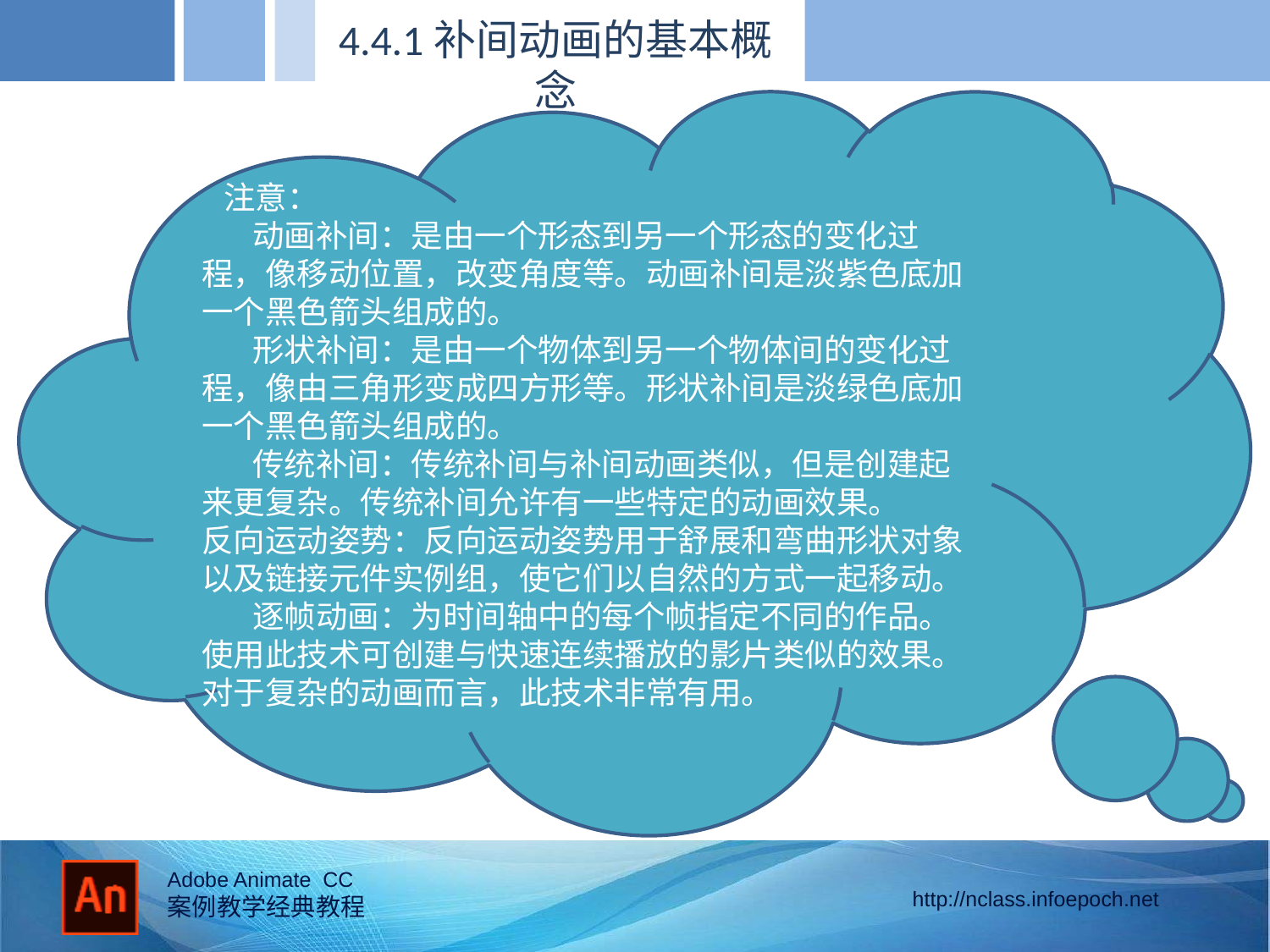

4.4.1补间动画的基本概念
  注意：
      动画补间：是由一个形态到另一个形态的变化过程，像移动位置，改变角度等。动画补间是淡紫色底加一个黑色箭头组成的。
      形状补间：是由一个物体到另一个物体间的变化过程，像由三角形变成四方形等。形状补间是淡绿色底加一个黑色箭头组成的。
      传统补间：传统补间与补间动画类似，但是创建起来更复杂。传统补间允许有一些特定的动画效果。
反向运动姿势：反向运动姿势用于舒展和弯曲形状对象以及链接元件实例组，使它们以自然的方式一起移动。
      逐帧动画：为时间轴中的每个帧指定不同的作品。使用此技术可创建与快速连续播放的影片类似的效果。对于复杂的动画而言，此技术非常有用。